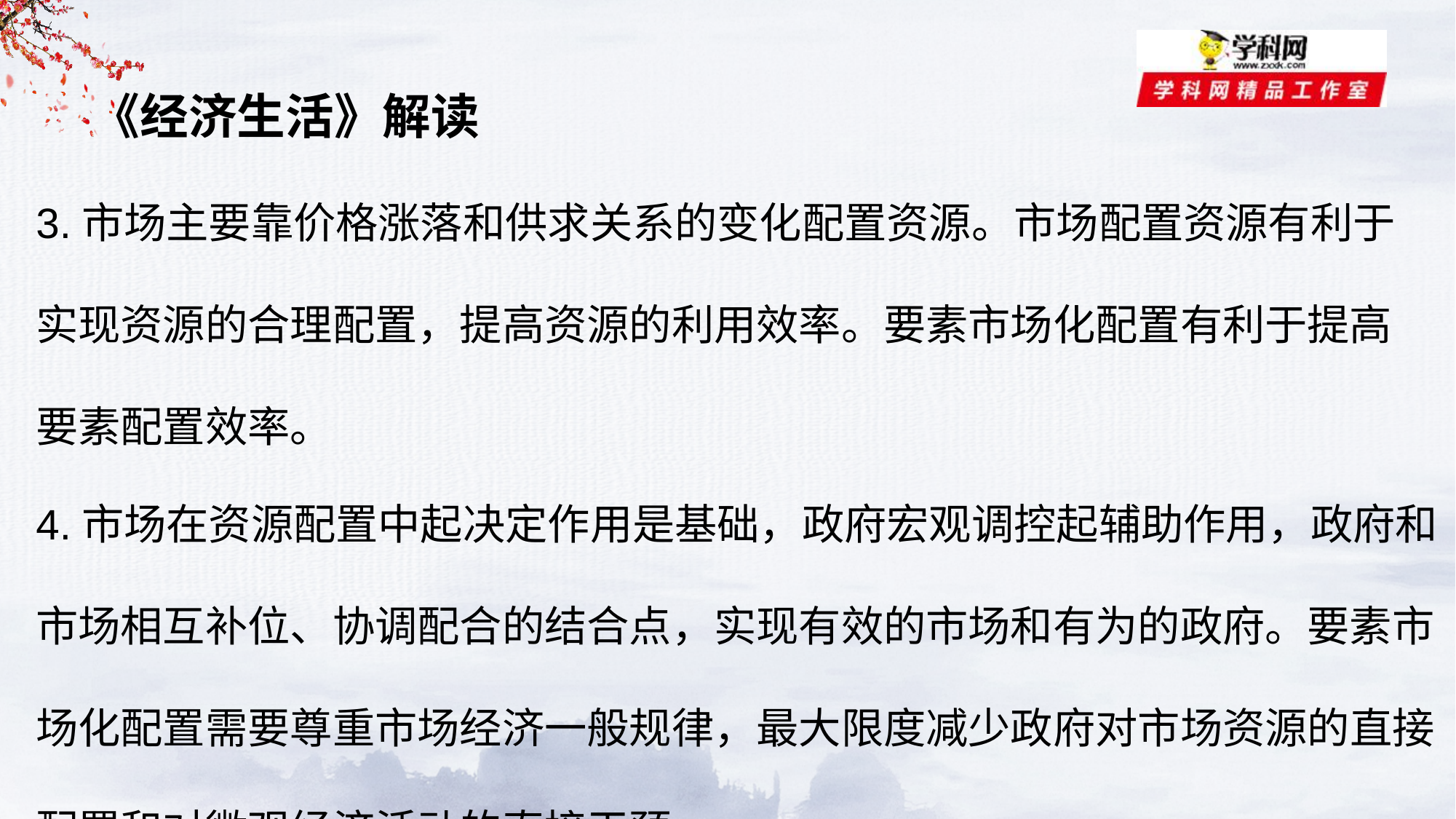

《经济生活》解读
3.市场主要靠价格涨落和供求关系的变化配置资源。市场配置资源有利于实现资源的合理配置，提高资源的利用效率。要素市场化配置有利于提高要素配置效率。
4.市场在资源配置中起决定作用是基础，政府宏观调控起辅助作用，政府和市场相互补位、协调配合的结合点，实现有效的市场和有为的政府。要素市场化配置需要尊重市场经济一般规律，最大限度减少政府对市场资源的直接配置和对微观经济活动的直接干预。